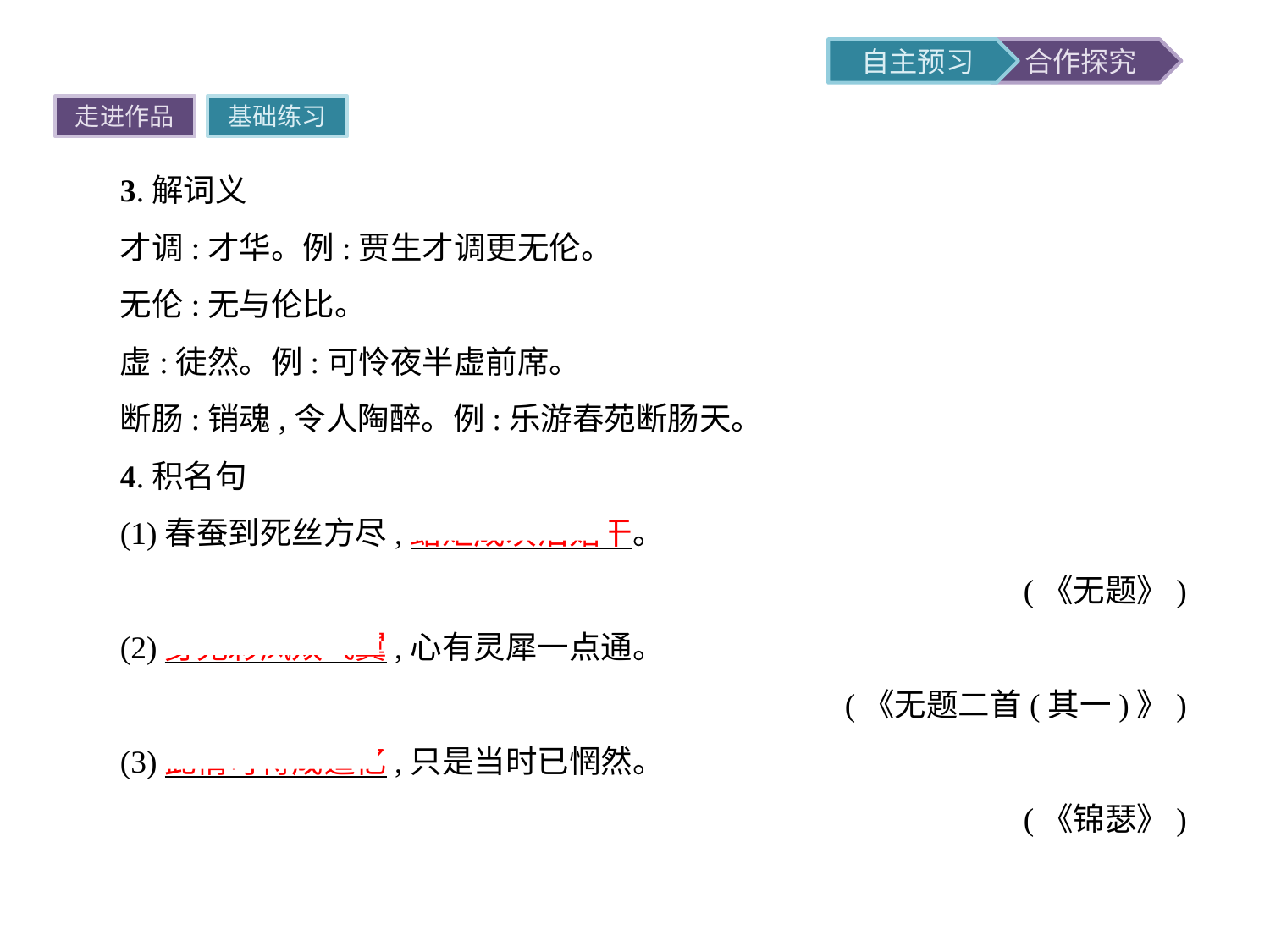

走进作品
基础练习
3.解词义
才调:才华。例:贾生才调更无伦。
无伦:无与伦比。
虚:徒然。例:可怜夜半虚前席。
断肠:销魂,令人陶醉。例:乐游春苑断肠天。
4.积名句
(1)春蚕到死丝方尽,蜡炬成灰泪始干。
(《无题》)
(2)身无彩凤双飞翼,心有灵犀一点通。
(《无题二首(其一)》)
(3)此情可待成追忆,只是当时已惘然。
(《锦瑟》)